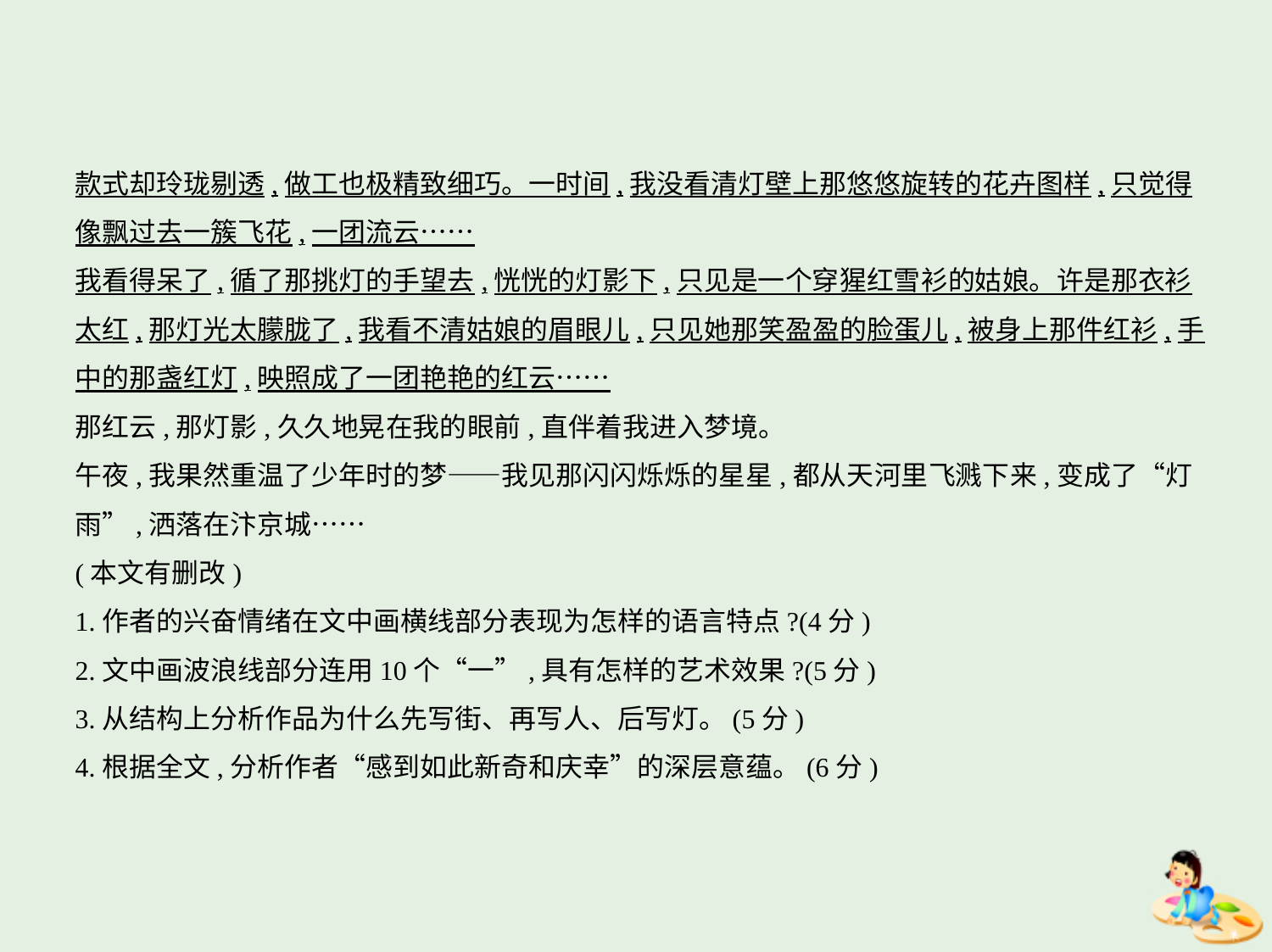

款式却玲珑剔透,做工也极精致细巧。一时间,我没看清灯壁上那悠悠旋转的花卉图样,只觉得
像飘过去一簇飞花,一团流云……
我看得呆了,循了那挑灯的手望去,恍恍的灯影下,只见是一个穿猩红雪衫的姑娘。许是那衣衫
太红,那灯光太朦胧了,我看不清姑娘的眉眼儿,只见她那笑盈盈的脸蛋儿,被身上那件红衫,手
中的那盏红灯,映照成了一团艳艳的红云……
那红云,那灯影,久久地晃在我的眼前,直伴着我进入梦境。
午夜,我果然重温了少年时的梦——我见那闪闪烁烁的星星,都从天河里飞溅下来,变成了“灯
雨”,洒落在汴京城……
(本文有删改)
1.作者的兴奋情绪在文中画横线部分表现为怎样的语言特点?(4分)
2.文中画波浪线部分连用10个“一”,具有怎样的艺术效果?(5分)
3.从结构上分析作品为什么先写街、再写人、后写灯。(5分)
4.根据全文,分析作者“感到如此新奇和庆幸”的深层意蕴。(6分)